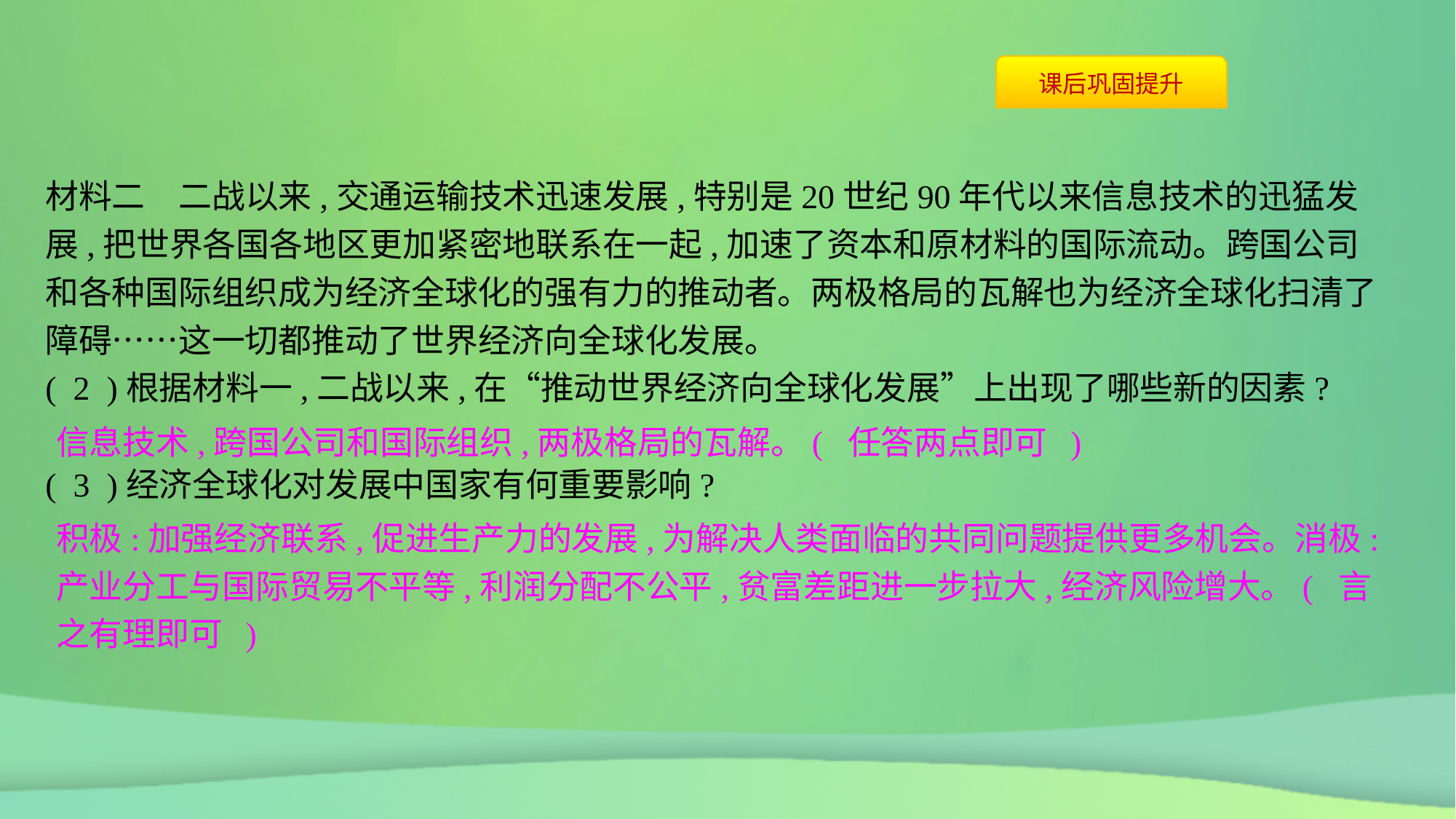

材料二　二战以来,交通运输技术迅速发展,特别是20世纪90年代以来信息技术的迅猛发展,把世界各国各地区更加紧密地联系在一起,加速了资本和原材料的国际流动。跨国公司和各种国际组织成为经济全球化的强有力的推动者。两极格局的瓦解也为经济全球化扫清了障碍……这一切都推动了世界经济向全球化发展。
(  2  )根据材料一,二战以来,在“推动世界经济向全球化发展”上出现了哪些新的因素?

(  3  )经济全球化对发展中国家有何重要影响?

信息技术,跨国公司和国际组织,两极格局的瓦解。(  任答两点即可  )

积极:加强经济联系,促进生产力的发展,为解决人类面临的共同问题提供更多机会。消极:产业分工与国际贸易不平等,利润分配不公平,贫富差距进一步拉大,经济风险增大。(  言之有理即可  )